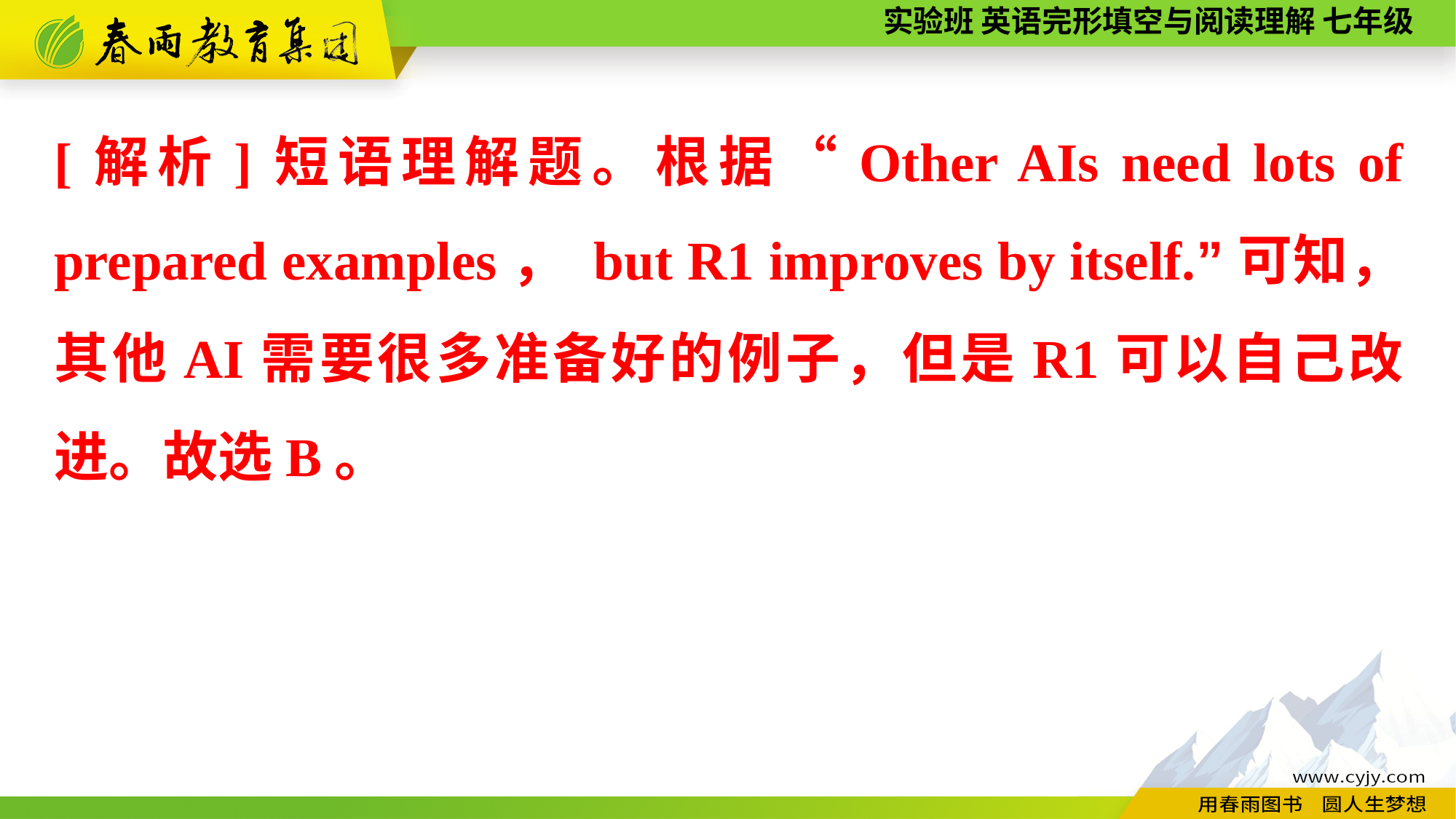

[解析]短语理解题。根据“Other AIs need lots of prepared examples， but R1 improves by itself.”可知，其他AI需要很多准备好的例子，但是R1可以自己改进。故选B。